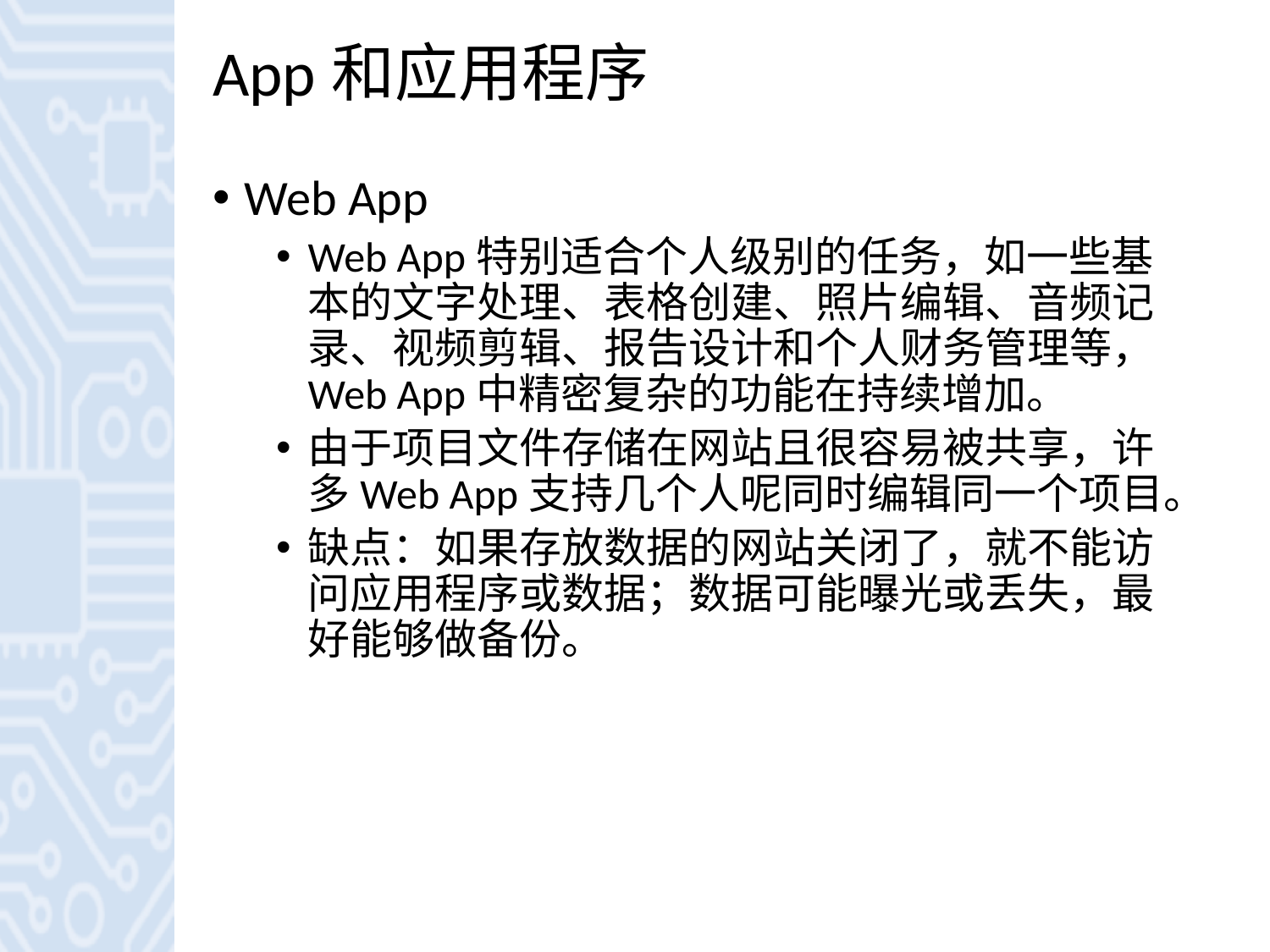

# App和应用程序
Web App
Web App特别适合个人级别的任务，如一些基本的文字处理、表格创建、照片编辑、音频记录、视频剪辑、报告设计和个人财务管理等，Web App中精密复杂的功能在持续增加。
由于项目文件存储在网站且很容易被共享，许多Web App支持几个人呢同时编辑同一个项目。
缺点：如果存放数据的网站关闭了，就不能访问应用程序或数据；数据可能曝光或丢失，最好能够做备份。